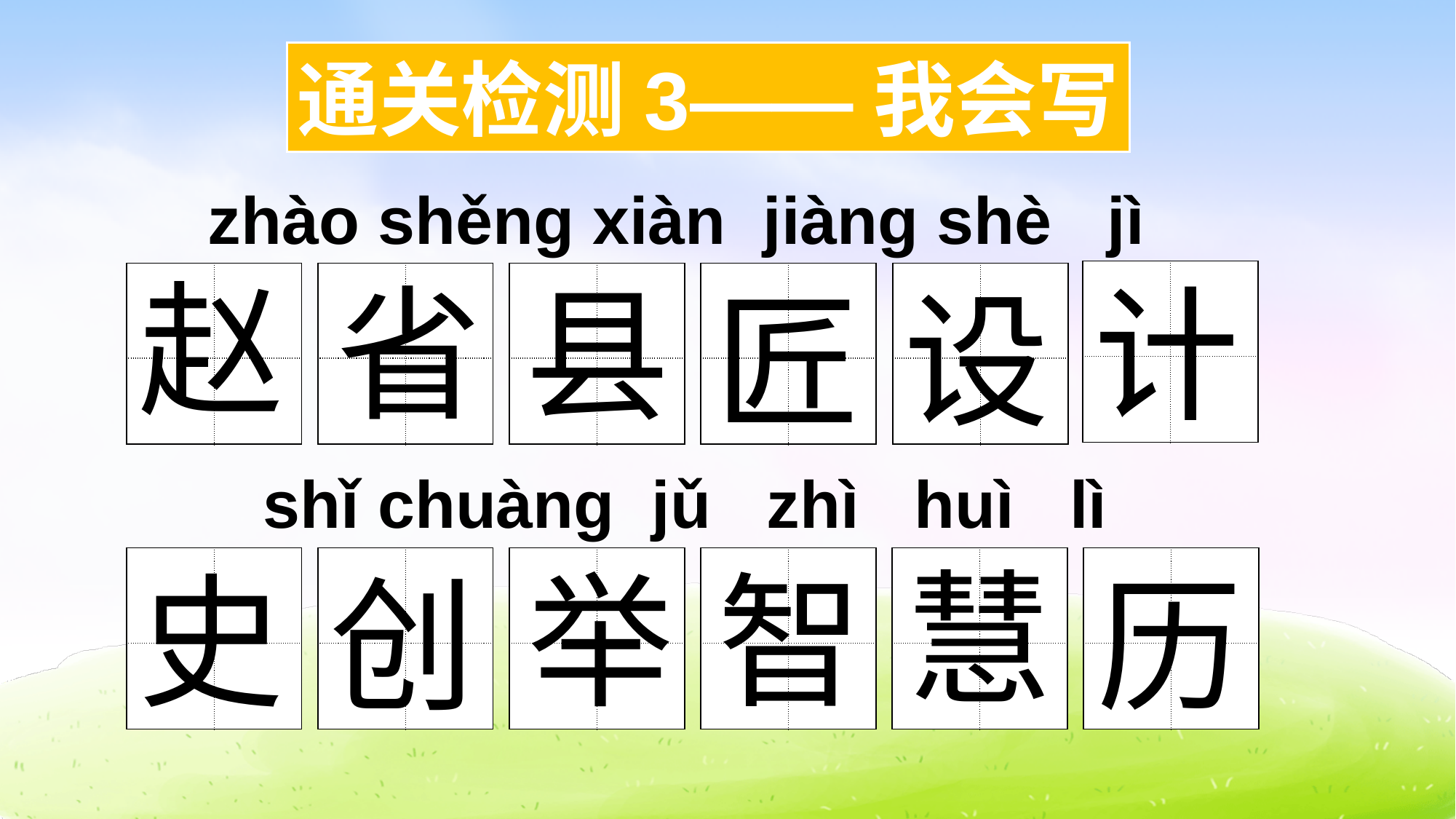

通关检测3——我会写
zhào shěng xiàn  jiàng shè   jì
赵
省
县
计
|  |  |
| --- | --- |
|  |  |
|  |  |
| --- | --- |
|  |  |
|  |  |
| --- | --- |
|  |  |
|  |  |
| --- | --- |
|  |  |
|  |  |
| --- | --- |
|  |  |
|  |  |
| --- | --- |
|  |  |
设
匠
 shǐ chuàng  jǔ   zhì   huì   lì
慧
举
智
史
|  |  |
| --- | --- |
|  |  |
|  |  |
| --- | --- |
|  |  |
|  |  |
| --- | --- |
|  |  |
|  |  |
| --- | --- |
|  |  |
|  |  |
| --- | --- |
|  |  |
|  |  |
| --- | --- |
|  |  |
创
历